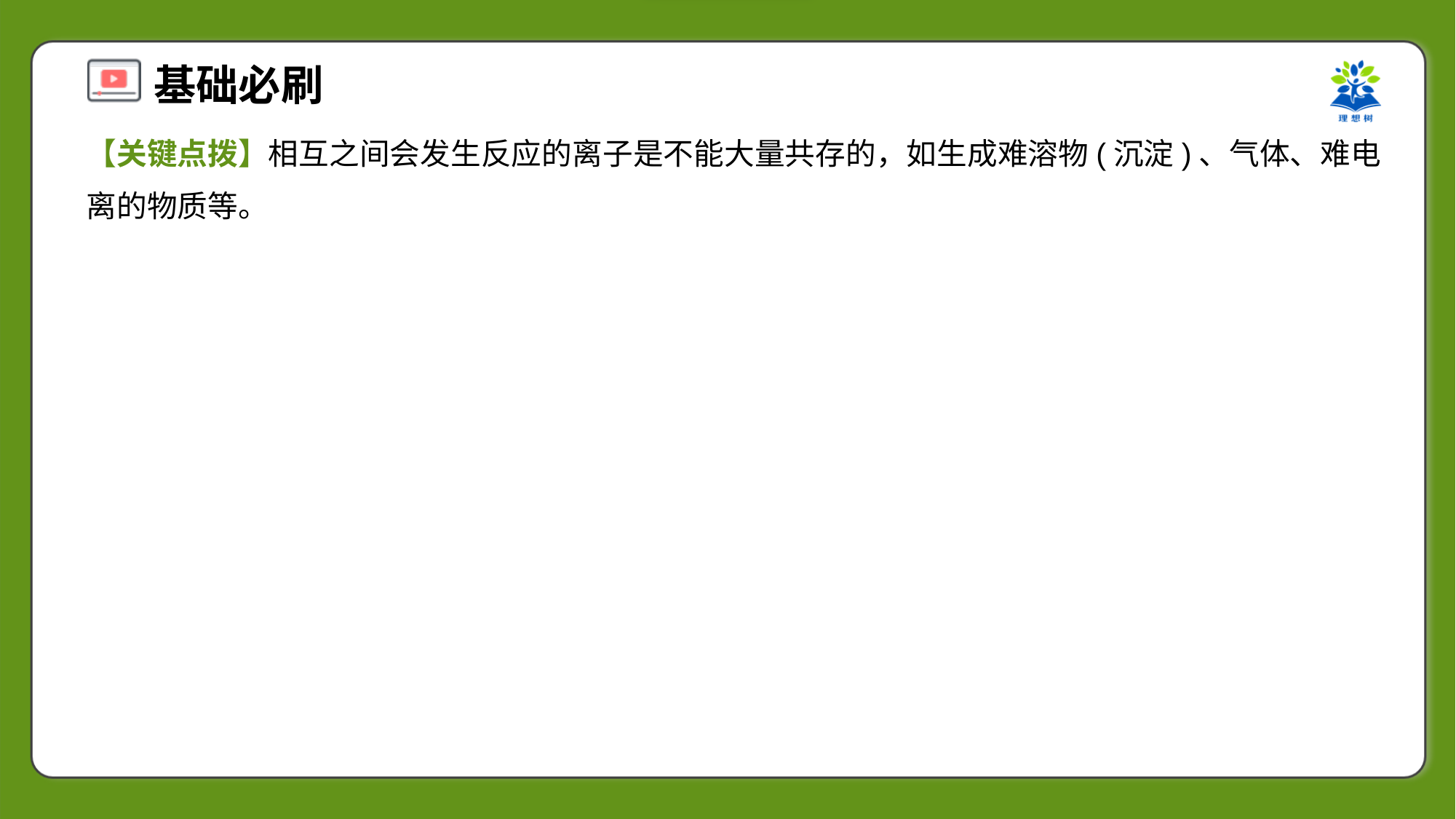

【关键点拨】相互之间会发生反应的离子是不能大量共存的，如生成难溶物(沉淀)、气体、难电
离的物质等。